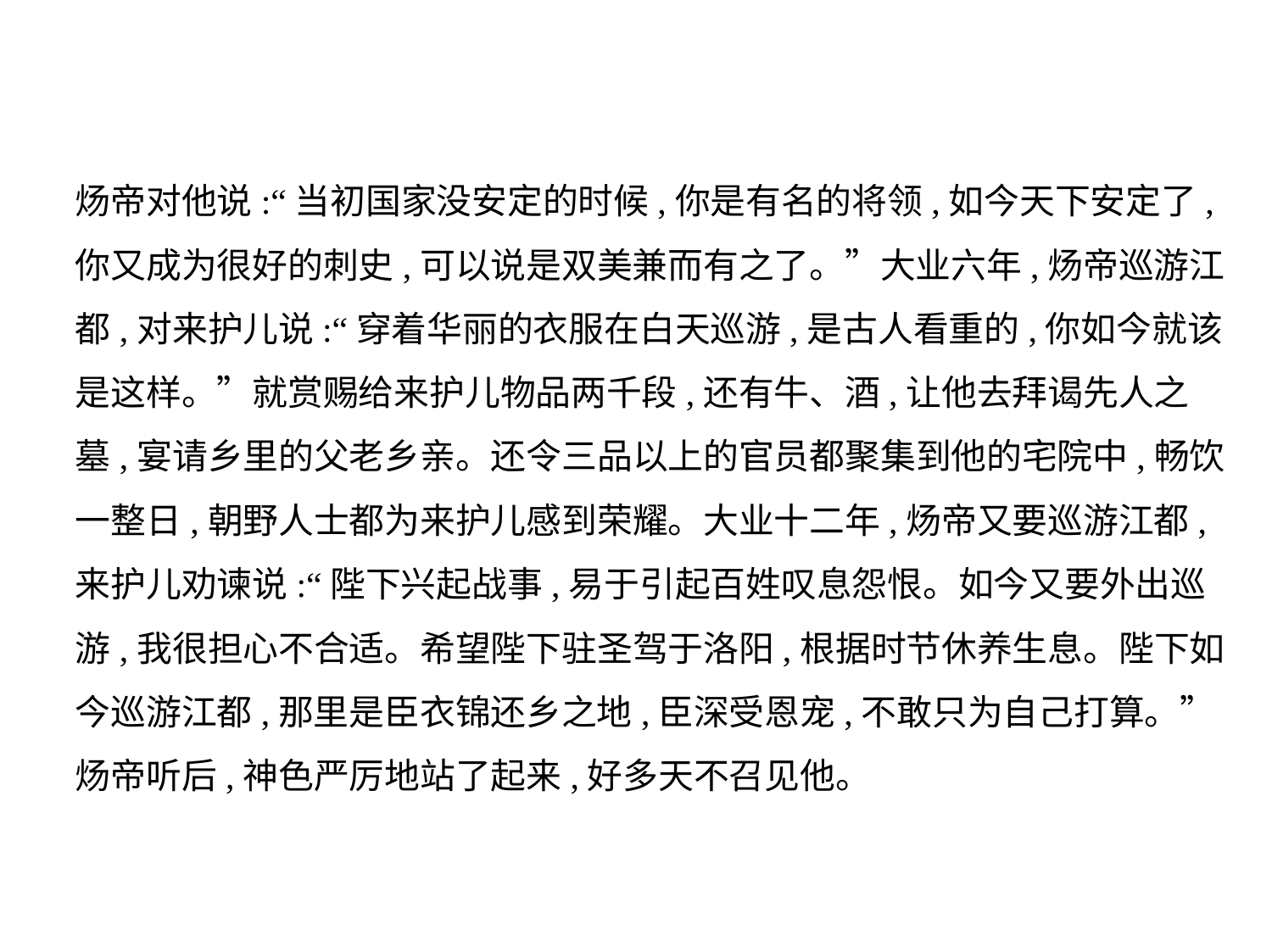

炀帝对他说:“当初国家没安定的时候,你是有名的将领,如今天下安定了,
你又成为很好的刺史,可以说是双美兼而有之了。”大业六年,炀帝巡游江
都,对来护儿说:“穿着华丽的衣服在白天巡游,是古人看重的,你如今就该
是这样。”就赏赐给来护儿物品两千段,还有牛、酒,让他去拜谒先人之
墓,宴请乡里的父老乡亲。还令三品以上的官员都聚集到他的宅院中,畅饮
一整日,朝野人士都为来护儿感到荣耀。大业十二年,炀帝又要巡游江都,
来护儿劝谏说:“陛下兴起战事,易于引起百姓叹息怨恨。如今又要外出巡
游,我很担心不合适。希望陛下驻圣驾于洛阳,根据时节休养生息。陛下如
今巡游江都,那里是臣衣锦还乡之地,臣深受恩宠,不敢只为自己打算。”
炀帝听后,神色严厉地站了起来,好多天不召见他。